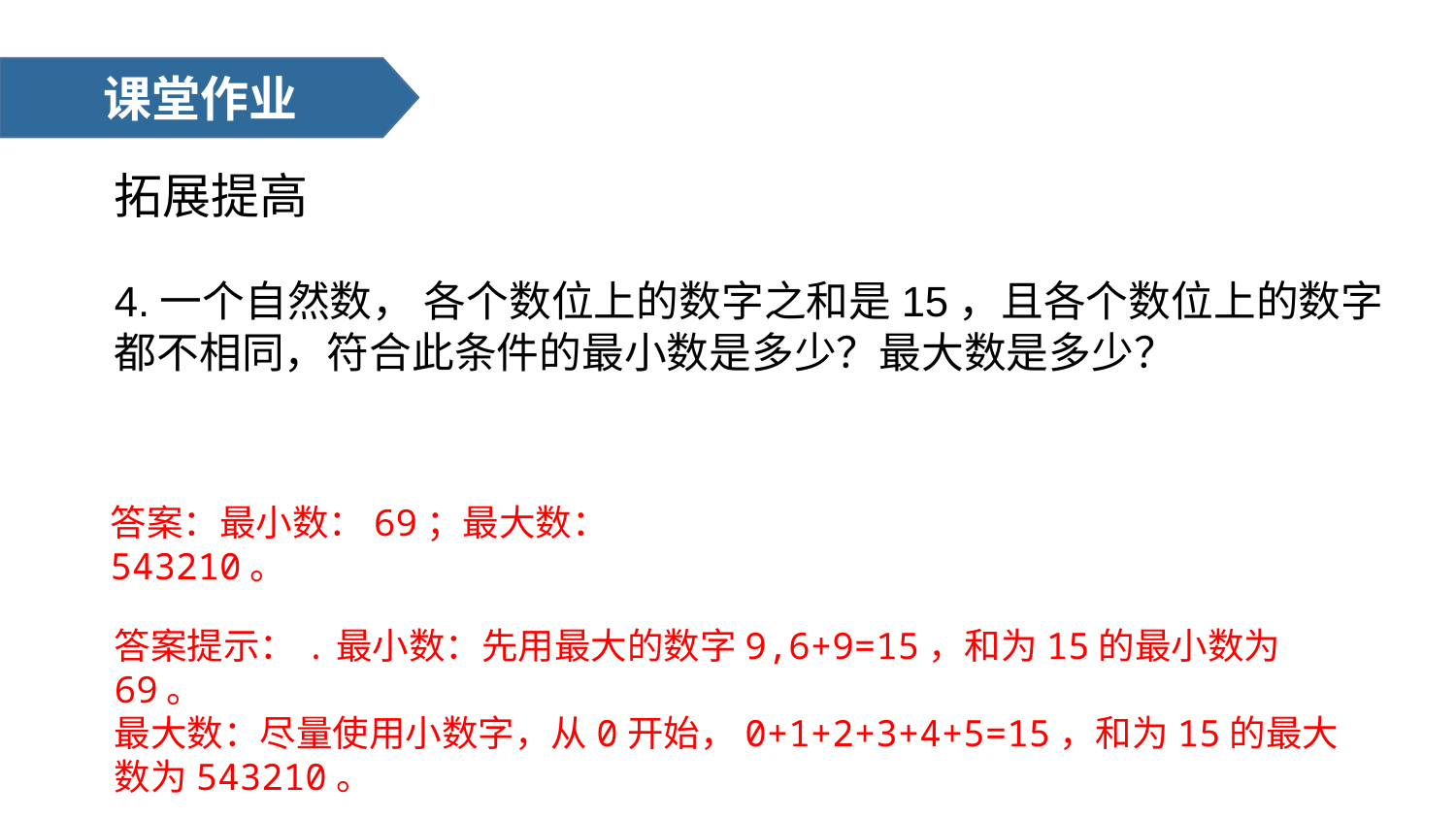

课堂作业
拓展提高

4.一个自然数， 各个数位上的数字之和是15，且各个数位上的数字都不相同，符合此条件的最小数是多少？最大数是多少？
答案：最小数：69；最大数：543210。
答案提示：.最小数：先用最大的数字9,6+9=15，和为15的最小数为69。
最大数：尽量使用小数字，从0开始，0+1+2+3+4+5=15，和为15的最大数为543210。